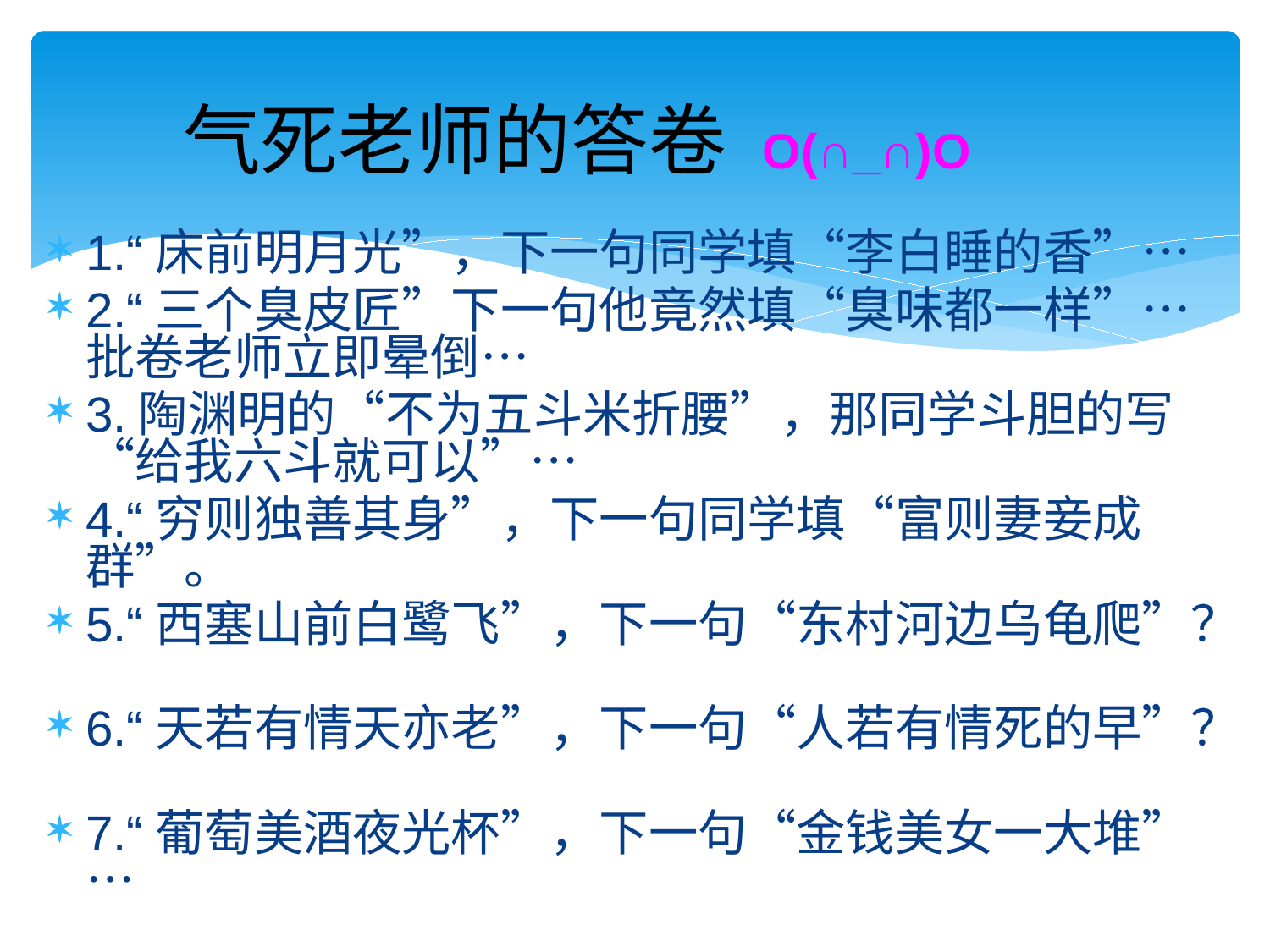

# 气死老师的答卷 O(∩_∩)O
1.“床前明月光”，下一句同学填“李白睡的香”…
2.“三个臭皮匠”下一句他竟然填“臭味都一样”…批卷老师立即晕倒…
3.陶渊明的“不为五斗米折腰”，那同学斗胆的写“给我六斗就可以”…
4.“穷则独善其身”，下一句同学填“富则妻妾成群”。
5.“西塞山前白鹭飞”，下一句“东村河边乌龟爬”？
6.“天若有情天亦老”，下一句“人若有情死的早”？
7.“葡萄美酒夜光杯”，下一句“金钱美女一大堆”…